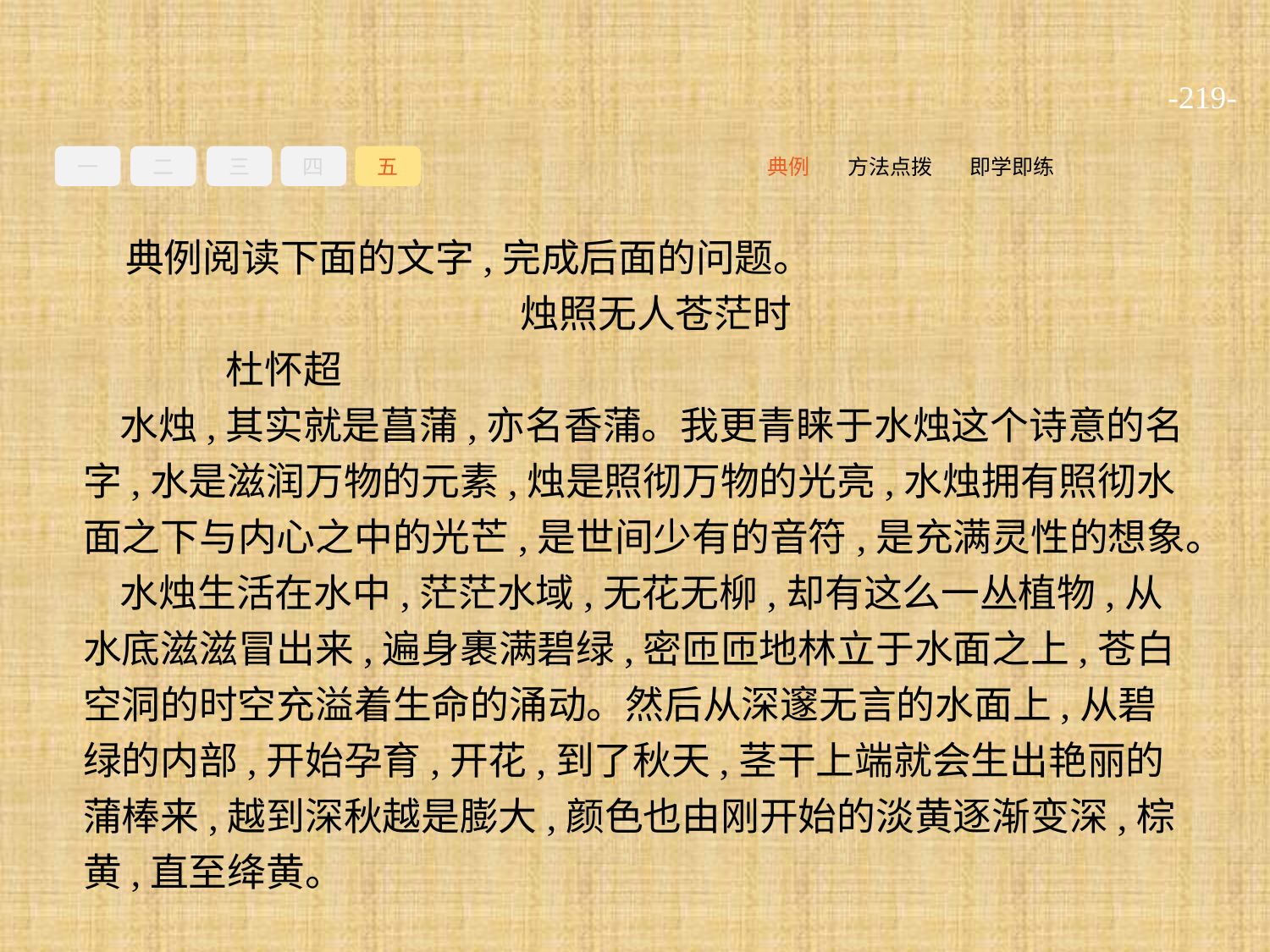

-219-
一
二
三
四
五
即学即练
方法点拨
典例
典例阅读下面的文字,完成后面的问题。
烛照无人苍茫时
	杜怀超
水烛,其实就是菖蒲,亦名香蒲。我更青睐于水烛这个诗意的名字,水是滋润万物的元素,烛是照彻万物的光亮,水烛拥有照彻水面之下与内心之中的光芒,是世间少有的音符,是充满灵性的想象。
水烛生活在水中,茫茫水域,无花无柳,却有这么一丛植物,从水底滋滋冒出来,遍身裹满碧绿,密匝匝地林立于水面之上,苍白空洞的时空充溢着生命的涌动。然后从深邃无言的水面上,从碧绿的内部,开始孕育,开花,到了秋天,茎干上端就会生出艳丽的蒲棒来,越到深秋越是膨大,颜色也由刚开始的淡黄逐渐变深,棕黄,直至绛黄。